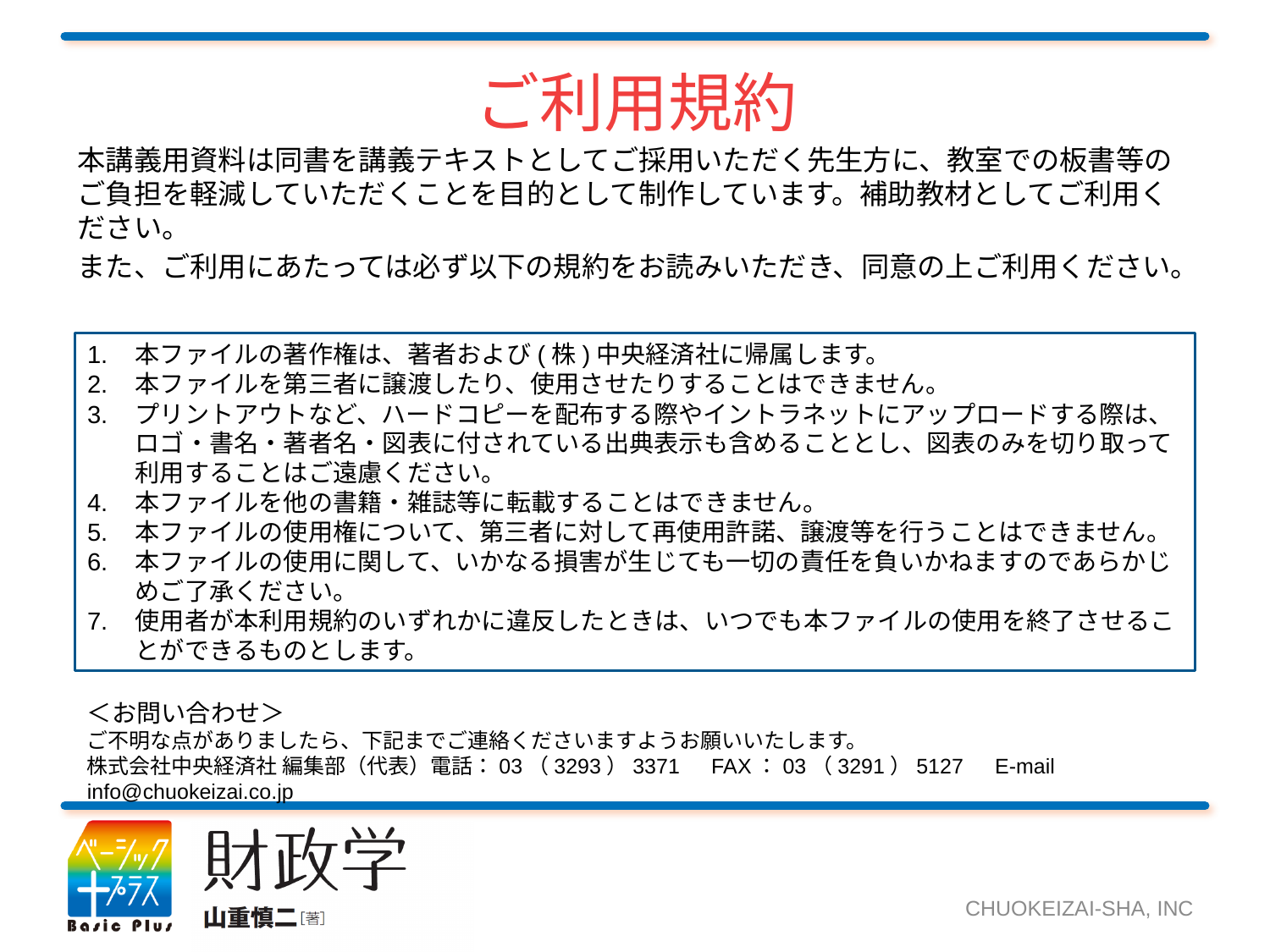

# ご利用規約
本講義用資料は同書を講義テキストとしてご採用いただく先生方に、教室での板書等のご負担を軽減していただくことを目的として制作しています。補助教材としてご利用ください。
また、ご利用にあたっては必ず以下の規約をお読みいただき、同意の上ご利用ください。
本ファイルの著作権は、著者および(株)中央経済社に帰属します。
本ファイルを第三者に譲渡したり、使用させたりすることはできません。
プリントアウトなど、ハードコピーを配布する際やイントラネットにアップロードする際は、ロゴ・書名・著者名・図表に付されている出典表示も含めることとし、図表のみを切り取って利用することはご遠慮ください。
本ファイルを他の書籍・雑誌等に転載することはできません。
本ファイルの使用権について、第三者に対して再使用許諾、譲渡等を行うことはできません。
本ファイルの使用に関して、いかなる損害が生じても一切の責任を負いかねますのであらかじめご了承ください。
使用者が本利用規約のいずれかに違反したときは、いつでも本ファイルの使用を終了させることができるものとします。
＜お問い合わせ＞
ご不明な点がありましたら、下記までご連絡くださいますようお願いいたします。
株式会社中央経済社 編集部（代表）電話：03（3293）3371　FAX：03（3291）5127　E-mail  info@chuokeizai.co.jp
CHUOKEIZAI-SHA, INC